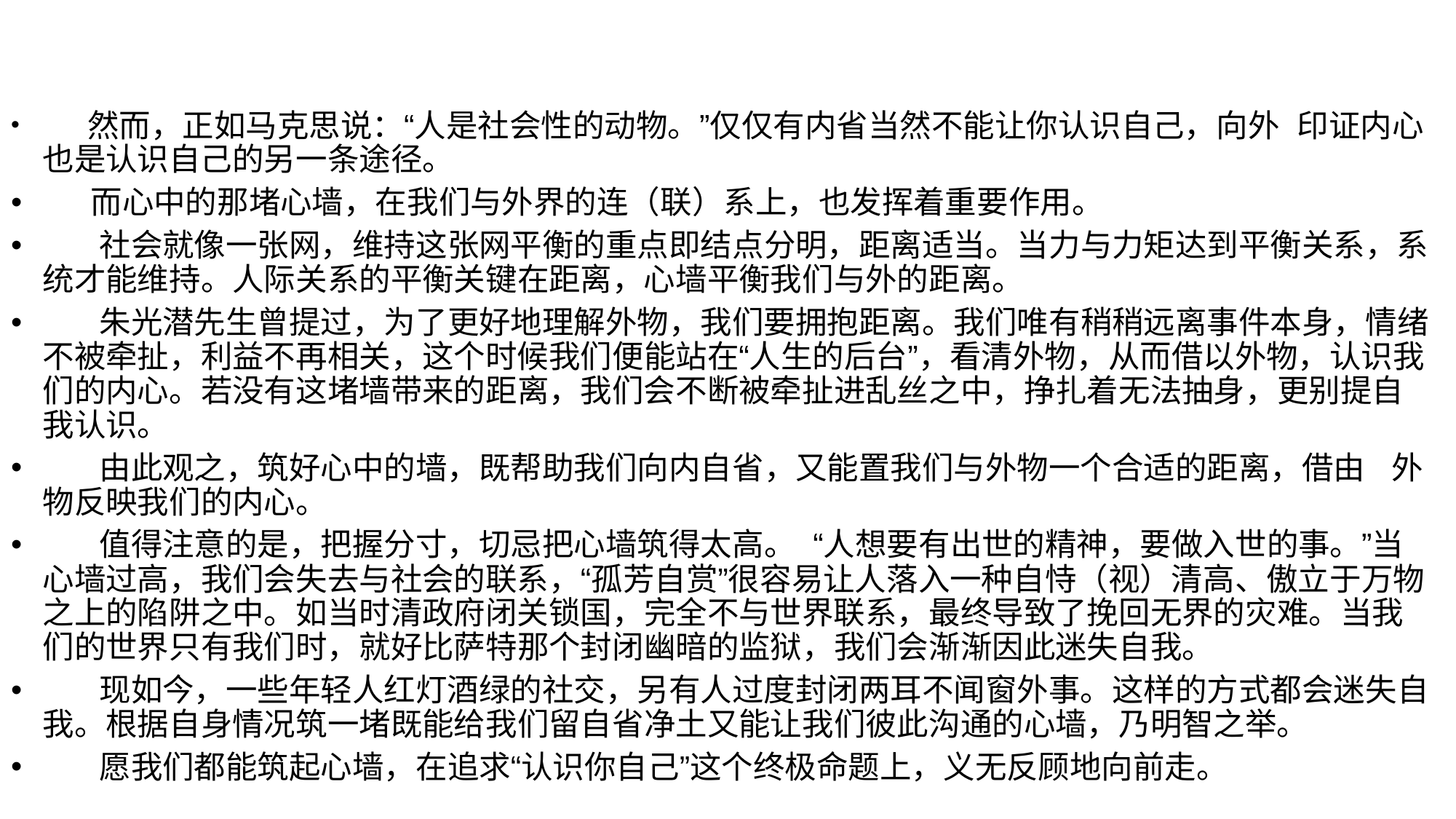

然而，正如马克思说：“人是社会性的动物。”仅仅有内省当然不能让你认识自己，向外  印证内心也是认识自己的另一条途径。
     而心中的那堵心墙，在我们与外界的连（联）系上，也发挥着重要作用。
      社会就像一张网，维持这张网平衡的重点即结点分明，距离适当。当力与力矩达到平衡关系，系统才能维持。人际关系的平衡关键在距离，心墙平衡我们与外的距离。
      朱光潜先生曾提过，为了更好地理解外物，我们要拥抱距离。我们唯有稍稍远离事件本身，情绪不被牵扯，利益不再相关，这个时候我们便能站在“人生的后台”，看清外物，从而借以外物，认识我们的内心。若没有这堵墙带来的距离，我们会不断被牵扯进乱丝之中，挣扎着无法抽身，更别提自我认识。
      由此观之，筑好心中的墙，既帮助我们向内自省，又能置我们与外物一个合适的距离，借由   外物反映我们的内心。
      值得注意的是，把握分寸，切忌把心墙筑得太高。  “人想要有出世的精神，要做入世的事。”当心墙过高，我们会失去与社会的联系，“孤芳自赏”很容易让人落入一种自恃（视）清高、傲立于万物之上的陷阱之中。如当时清政府闭关锁国，完全不与世界联系，最终导致了挽回无界的灾难。当我们的世界只有我们时，就好比萨特那个封闭幽暗的监狱，我们会渐渐因此迷失自我。
      现如今，一些年轻人红灯酒绿的社交，另有人过度封闭两耳不闻窗外事。这样的方式都会迷失自我。根据自身情况筑一堵既能给我们留自省净土又能让我们彼此沟通的心墙，乃明智之举。
      愿我们都能筑起心墙，在追求“认识你自己”这个终极命题上，义无反顾地向前走。